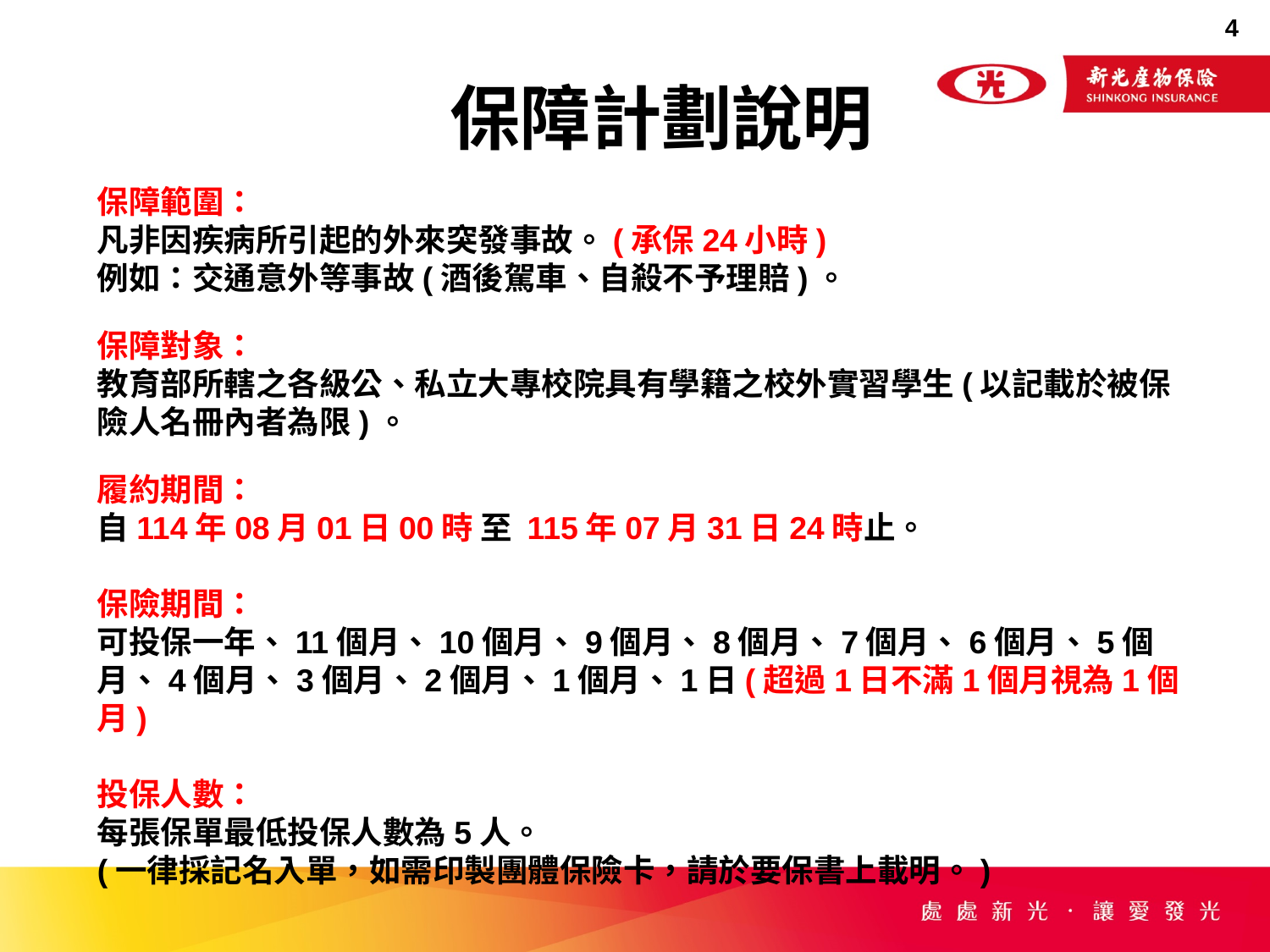

保障計劃說明
保障範圍：
凡非因疾病所引起的外來突發事故。(承保24小時)
例如：交通意外等事故(酒後駕車、自殺不予理賠)。

保障對象：
教育部所轄之各級公、私立大專校院具有學籍之校外實習學生(以記載於被保險人名冊內者為限)。

履約期間：
自114年08月01日00時 至 115年07月31日24時止。

保險期間：
可投保一年、11個月、10個月、9個月、8個月、7個月、6個月、5個月、4個月、3個月、2個月、1個月、1日(超過1日不滿1個月視為1個月)

投保人數：
每張保單最低投保人數為5人。
(一律採記名入單，如需印製團體保險卡，請於要保書上載明。)